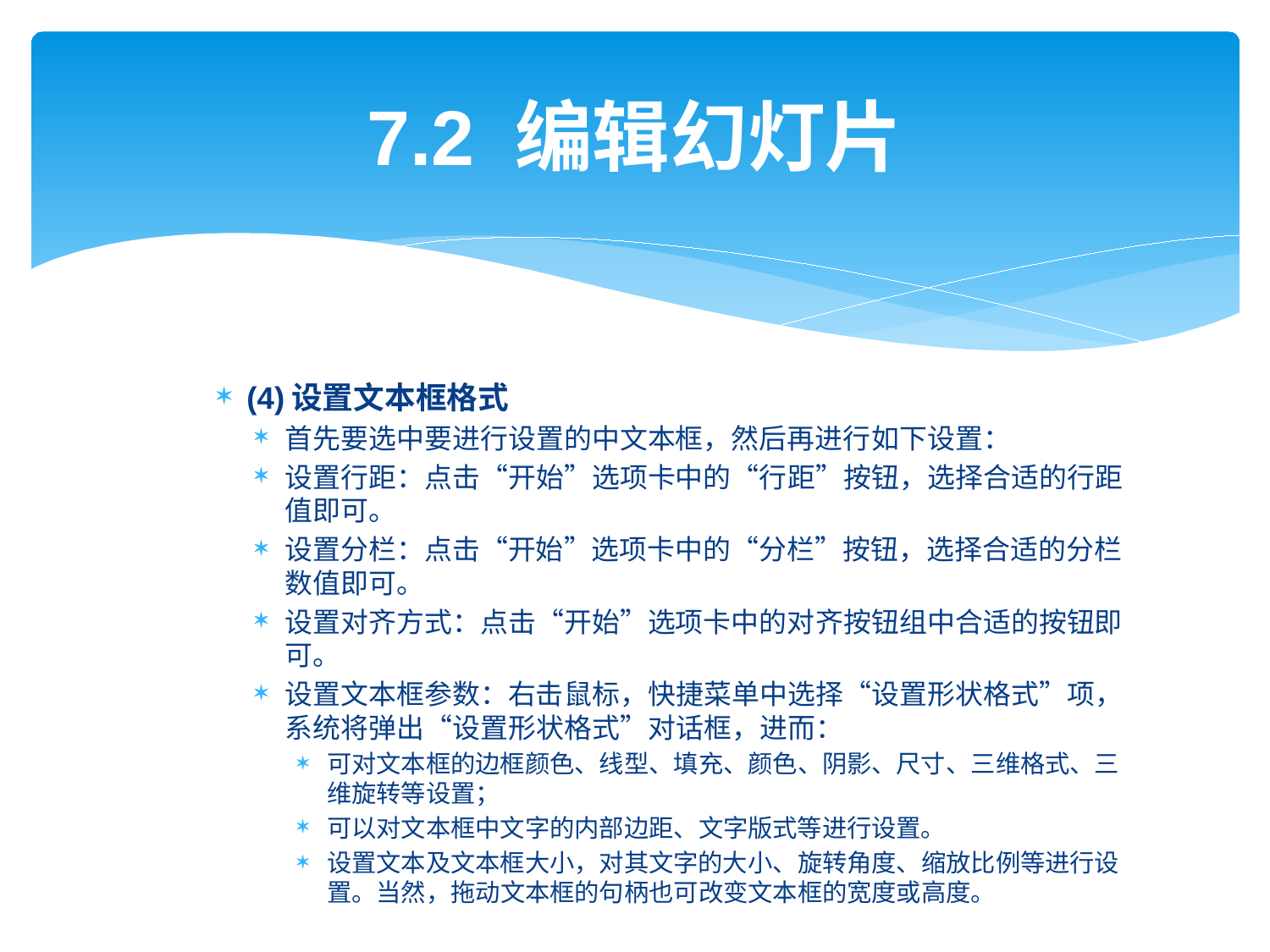

# 7.2 编辑幻灯片
(4)设置文本框格式
首先要选中要进行设置的中文本框，然后再进行如下设置：
设置行距：点击“开始”选项卡中的“行距”按钮，选择合适的行距值即可。
设置分栏：点击“开始”选项卡中的“分栏”按钮，选择合适的分栏数值即可。
设置对齐方式：点击“开始”选项卡中的对齐按钮组中合适的按钮即可。
设置文本框参数：右击鼠标，快捷菜单中选择“设置形状格式”项，系统将弹出“设置形状格式”对话框，进而：
可对文本框的边框颜色、线型、填充、颜色、阴影、尺寸、三维格式、三维旋转等设置；
可以对文本框中文字的内部边距、文字版式等进行设置。
设置文本及文本框大小，对其文字的大小、旋转角度、缩放比例等进行设置。当然，拖动文本框的句柄也可改变文本框的宽度或高度。